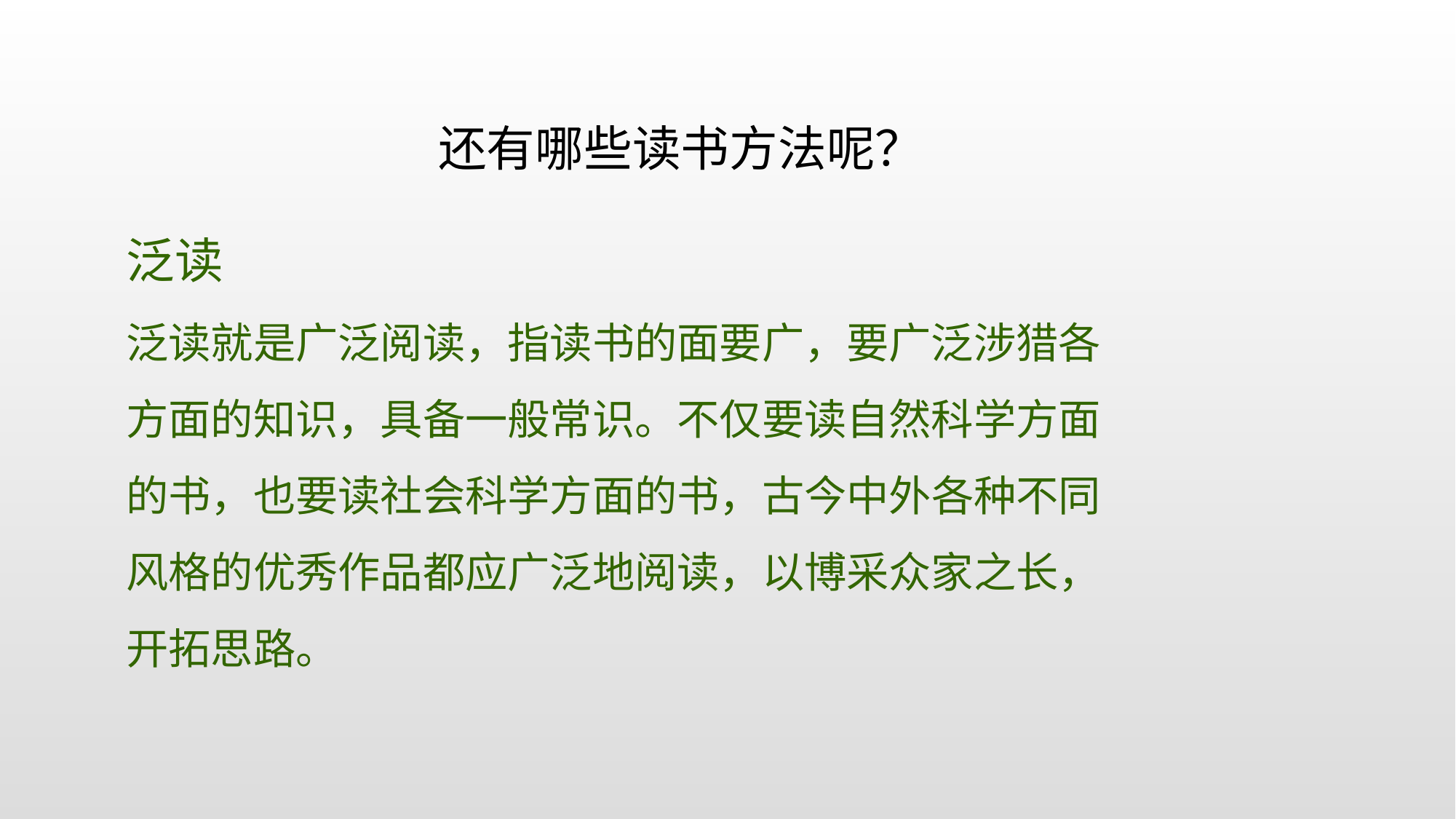

还有哪些读书方法呢？
泛读
泛读就是广泛阅读，指读书的面要广，要广泛涉猎各方面的知识，具备一般常识。不仅要读自然科学方面的书，也要读社会科学方面的书，古今中外各种不同风格的优秀作品都应广泛地阅读，以博采众家之长，开拓思路。